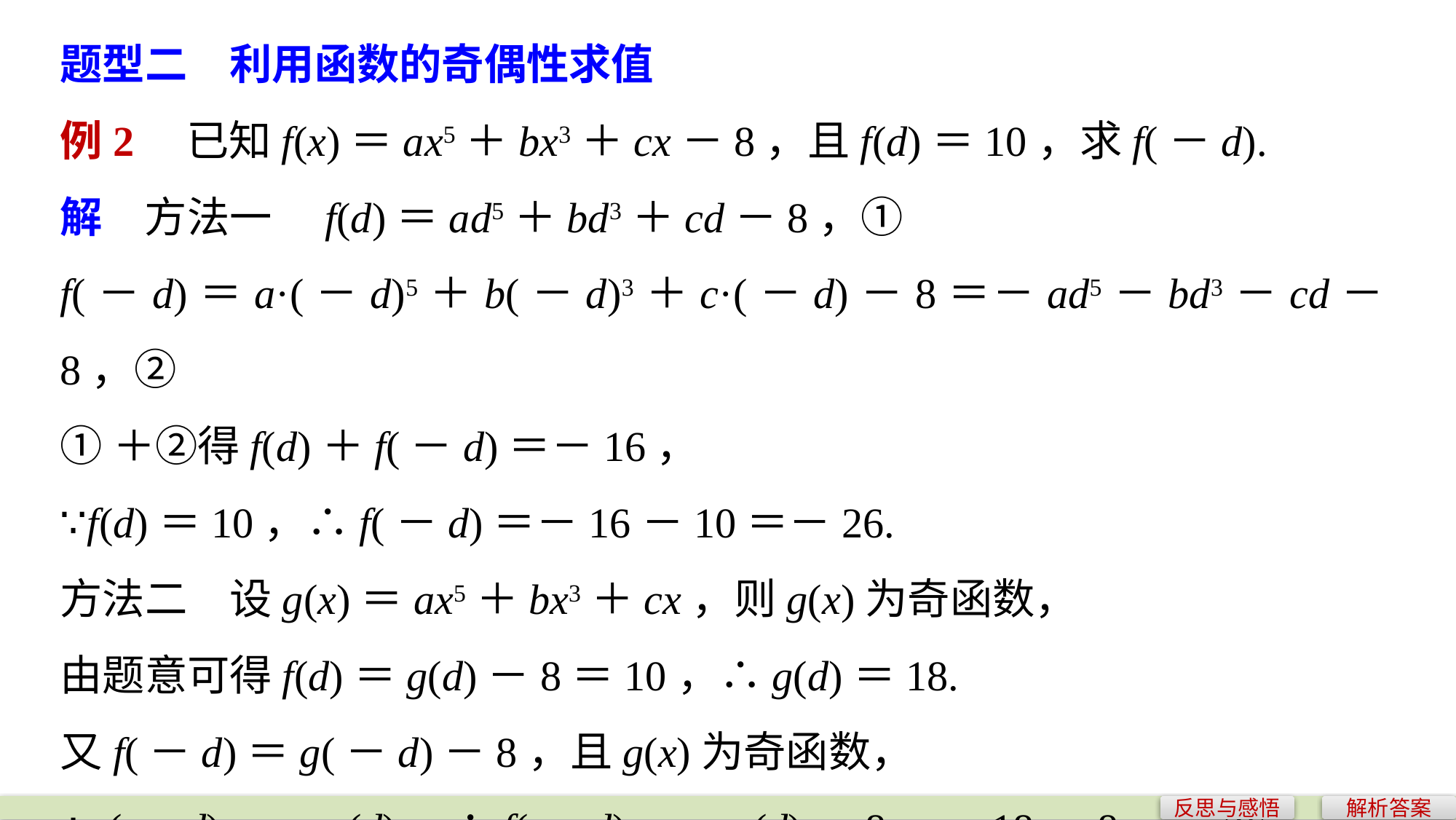

题型二　利用函数的奇偶性求值
例2　已知f(x)＝ax5＋bx3＋cx－8，且f(d)＝10，求f(－d).
解　方法一　f(d)＝ad5＋bd3＋cd－8，①
f(－d)＝a·(－d)5＋b(－d)3＋c·(－d)－8＝－ad5－bd3－cd－8，②
①＋②得f(d)＋f(－d)＝－16，
∵f(d)＝10，∴f(－d)＝－16－10＝－26.
方法二　设g(x)＝ax5＋bx3＋cx，则g(x)为奇函数，
由题意可得f(d)＝g(d)－8＝10，∴g(d)＝18.
又f(－d)＝g(－d)－8，且g(x)为奇函数，
∴g(－d)＝－g(d)，∴f(－d)＝－g(d)－8＝－18－8＝－26.
反思与感悟
解析答案